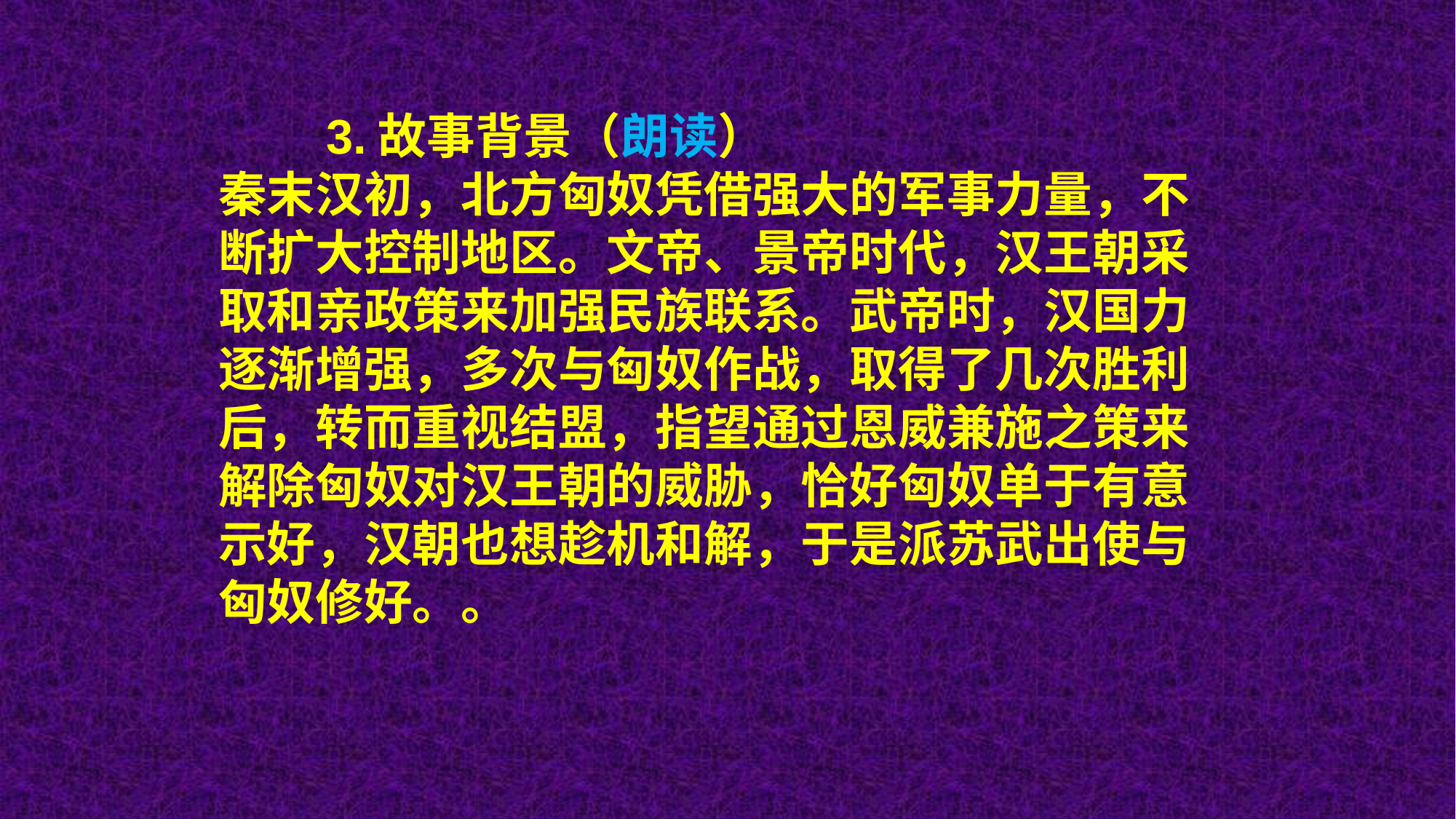

3.故事背景（朗读）
秦末汉初，北方匈奴凭借强大的军事力量，不断扩大控制地区。文帝、景帝时代，汉王朝采取和亲政策来加强民族联系。武帝时，汉国力逐渐增强，多次与匈奴作战，取得了几次胜利后，转而重视结盟，指望通过恩威兼施之策来解除匈奴对汉王朝的威胁，恰好匈奴单于有意示好，汉朝也想趁机和解，于是派苏武出使与匈奴修好。。